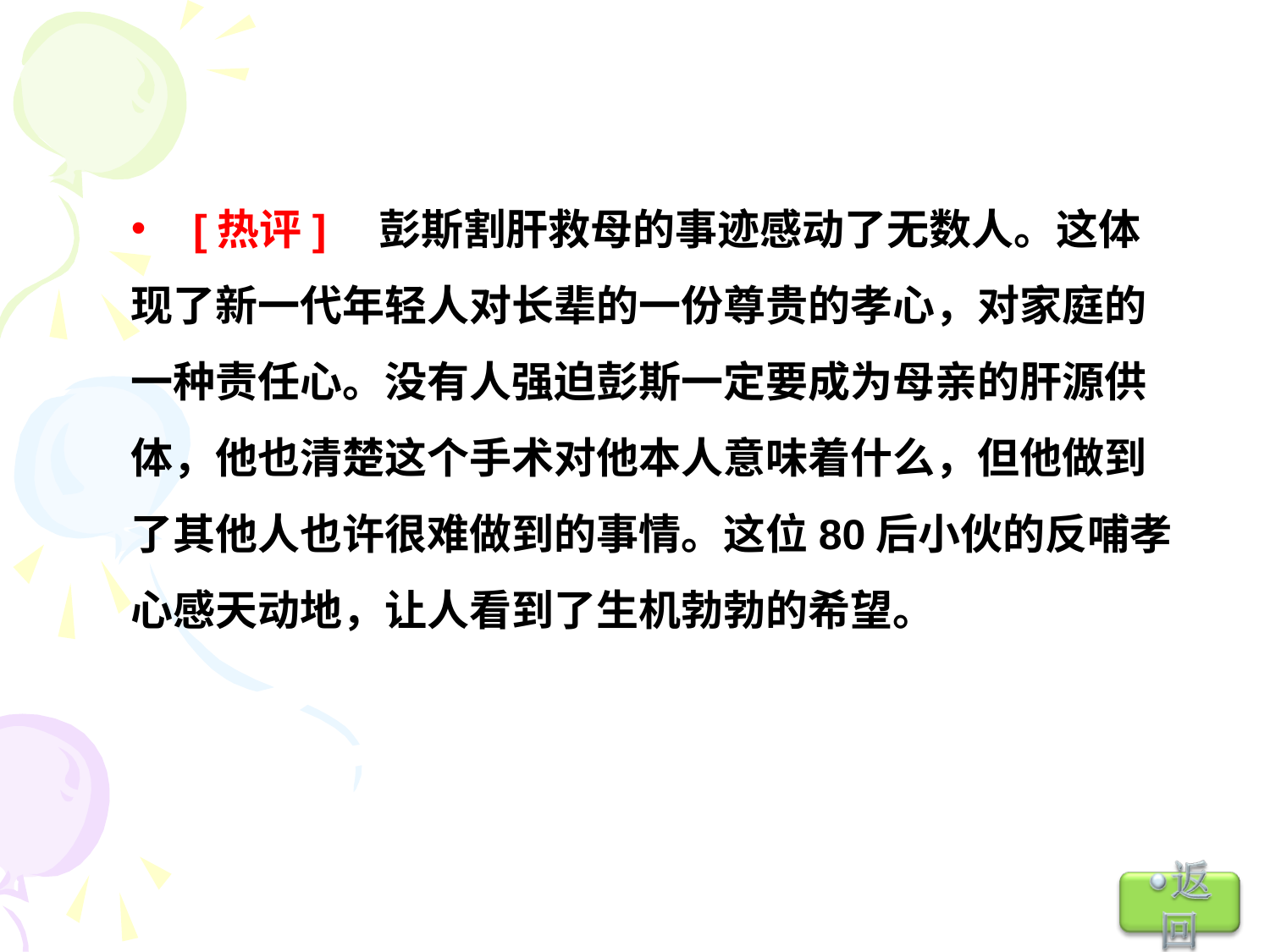

[热评]　彭斯割肝救母的事迹感动了无数人。这体现了新一代年轻人对长辈的一份尊贵的孝心，对家庭的一种责任心。没有人强迫彭斯一定要成为母亲的肝源供体，他也清楚这个手术对他本人意味着什么，但他做到了其他人也许很难做到的事情。这位80后小伙的反哺孝心感天动地，让人看到了生机勃勃的希望。